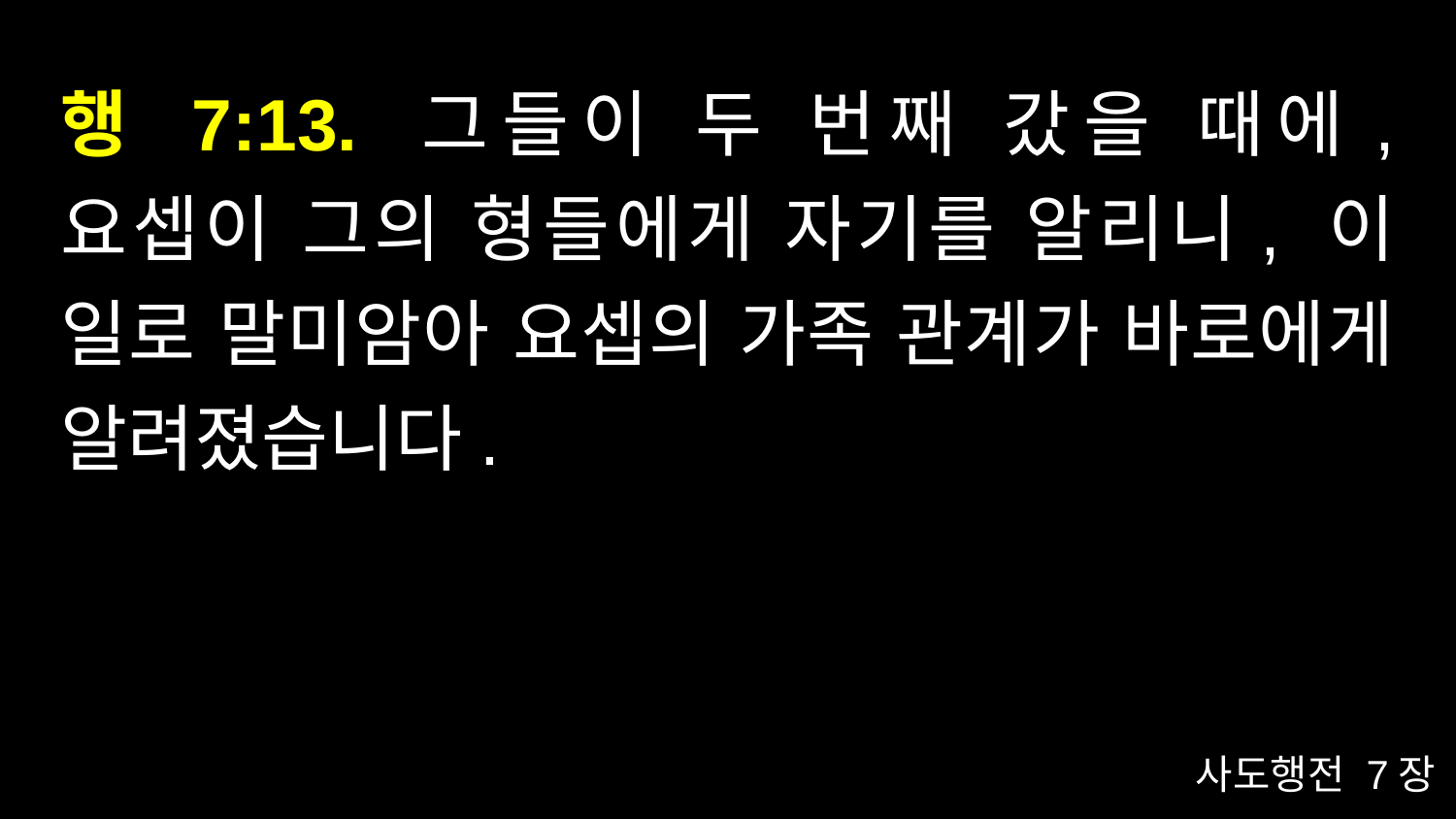

# 행 7:13. 그들이 두 번째 갔을 때에, 요셉이 그의 형들에게 자기를 알리니, 이 일로 말미암아 요셉의 가족 관계가 바로에게 알려졌습니다.
사도행전 7장